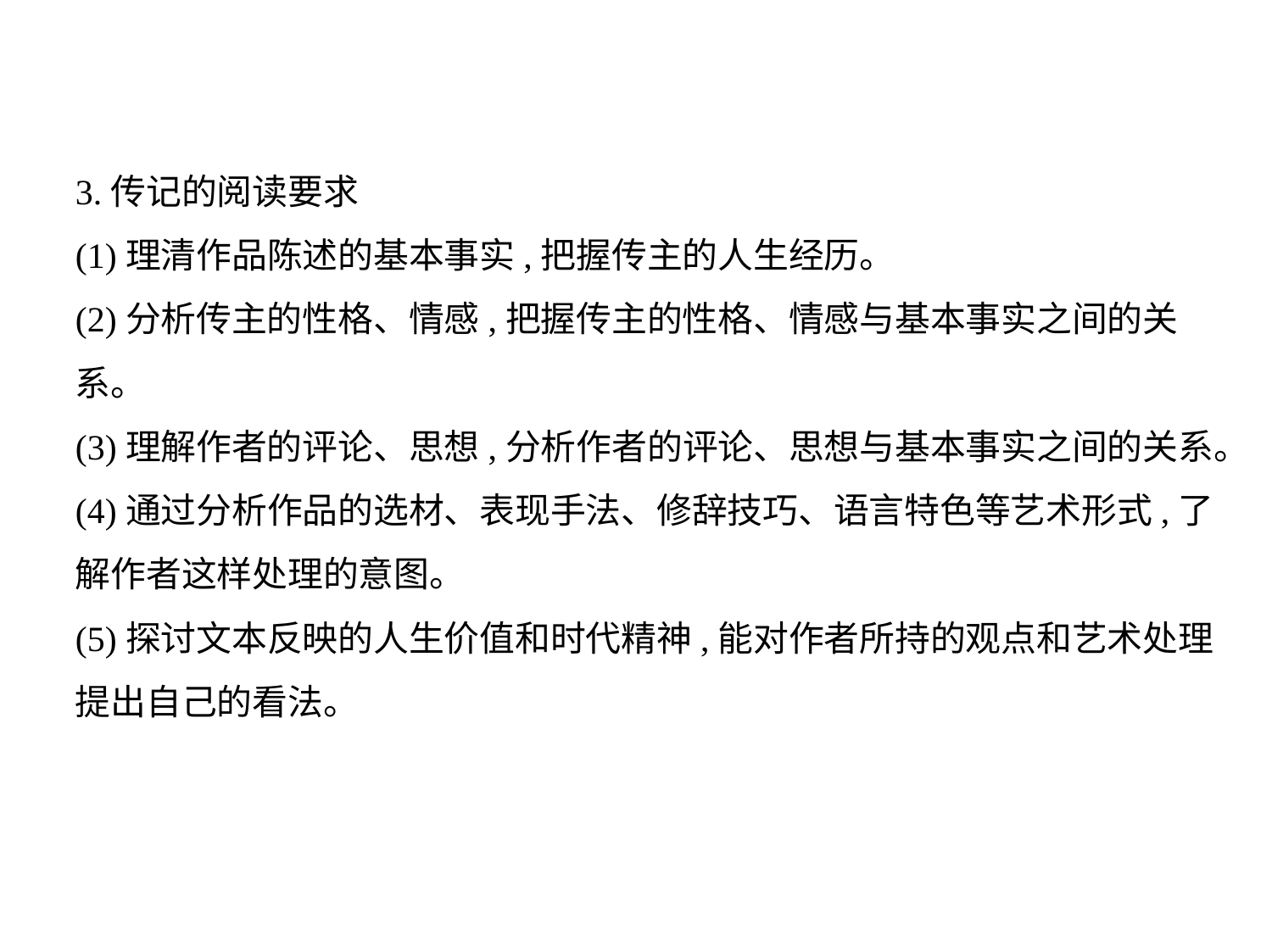

3.传记的阅读要求
(1)理清作品陈述的基本事实,把握传主的人生经历。
(2)分析传主的性格、情感,把握传主的性格、情感与基本事实之间的关
系。
(3)理解作者的评论、思想,分析作者的评论、思想与基本事实之间的关系。
(4)通过分析作品的选材、表现手法、修辞技巧、语言特色等艺术形式,了
解作者这样处理的意图。
(5)探讨文本反映的人生价值和时代精神,能对作者所持的观点和艺术处理
提出自己的看法。